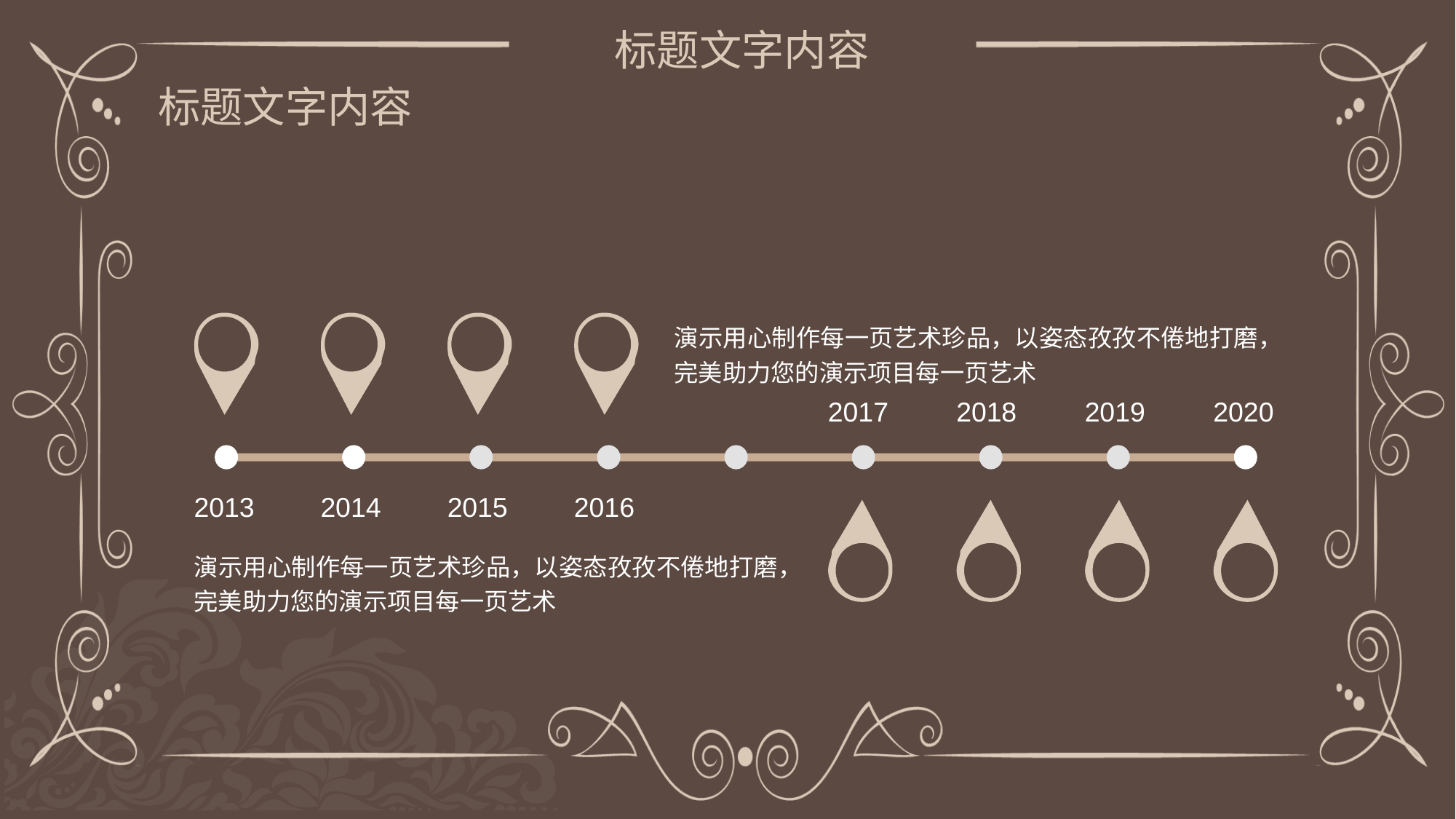

标题文字内容
标题文字内容
演示用心制作每一页艺术珍品，以姿态孜孜不倦地打磨，完美助力您的演示项目每一页艺术

2017

2018

2019

2020

2013
2014
2015
2016
演示用心制作每一页艺术珍品，以姿态孜孜不倦地打磨，完美助力您的演示项目每一页艺术